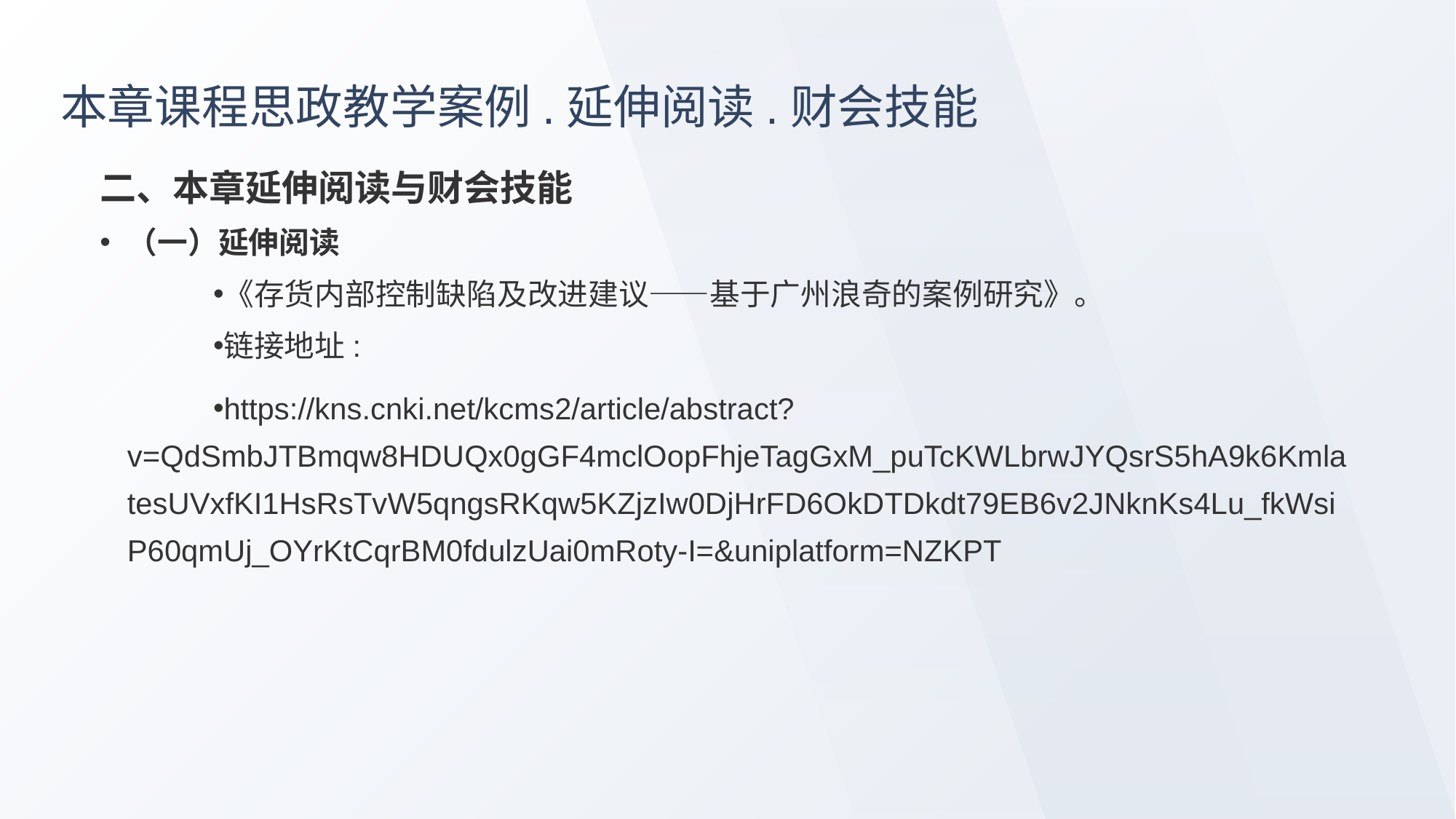

# 本章课程思政教学案例.延伸阅读.财会技能
二、本章延伸阅读与财会技能
（一）延伸阅读
《存货内部控制缺陷及改进建议——基于广州浪奇的案例研究》。
链接地址:
https://kns.cnki.net/kcms2/article/abstract?v=QdSmbJTBmqw8HDUQx0gGF4mclOopFhjeTagGxM_puTcKWLbrwJYQsrS5hA9k6KmlatesUVxfKI1HsRsTvW5qngsRKqw5KZjzIw0DjHrFD6OkDTDkdt79EB6v2JNknKs4Lu_fkWsiP60qmUj_OYrKtCqrBM0fdulzUai0mRoty-I=&uniplatform=NZKPT